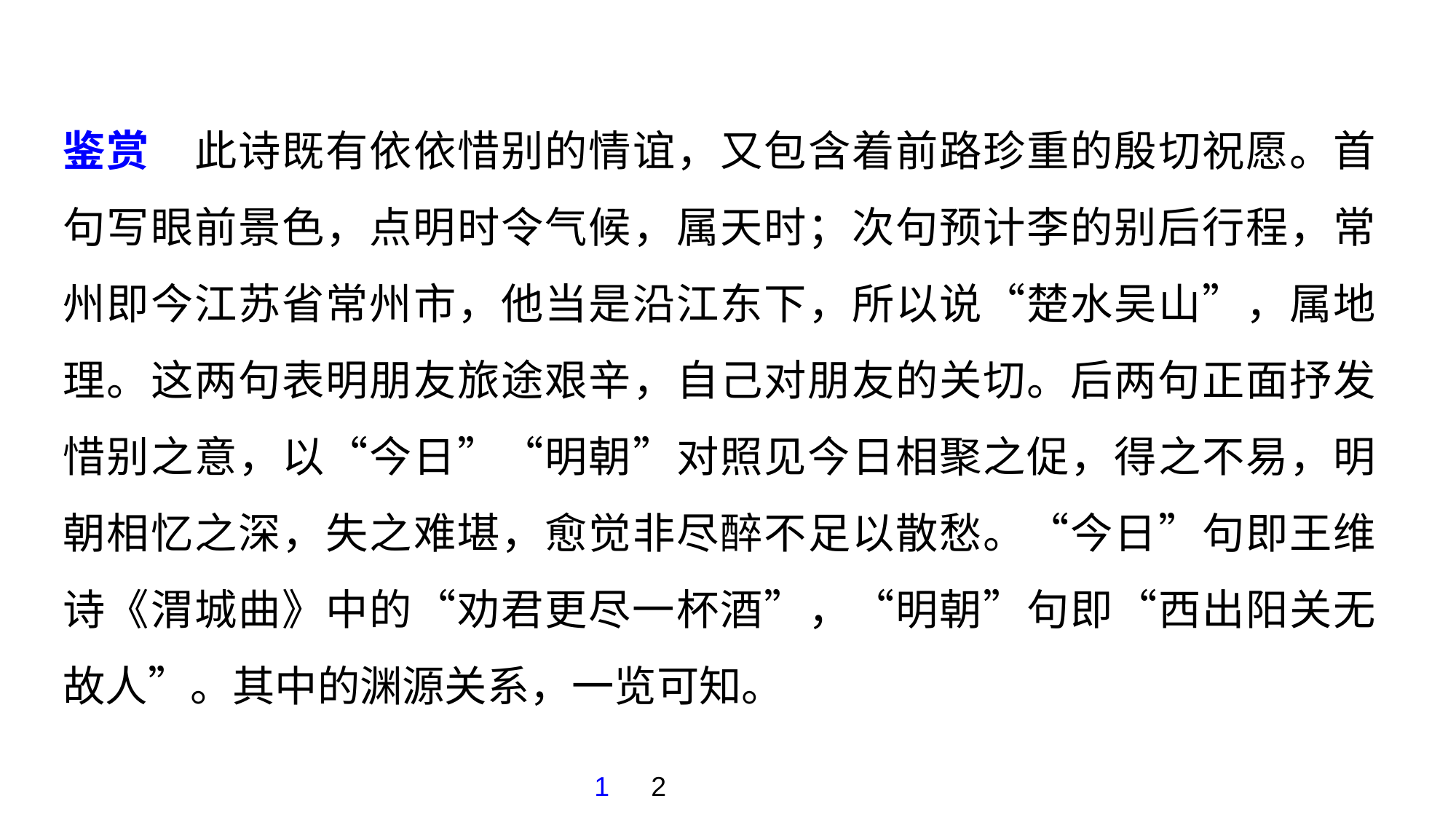

鉴赏　此诗既有依依惜别的情谊，又包含着前路珍重的殷切祝愿。首句写眼前景色，点明时令气候，属天时；次句预计李的别后行程，常州即今江苏省常州市，他当是沿江东下，所以说“楚水吴山”，属地理。这两句表明朋友旅途艰辛，自己对朋友的关切。后两句正面抒发惜别之意，以“今日”“明朝”对照见今日相聚之促，得之不易，明朝相忆之深，失之难堪，愈觉非尽醉不足以散愁。“今日”句即王维诗《渭城曲》中的“劝君更尽一杯酒”，“明朝”句即“西出阳关无故人”。其中的渊源关系，一览可知。
1
2